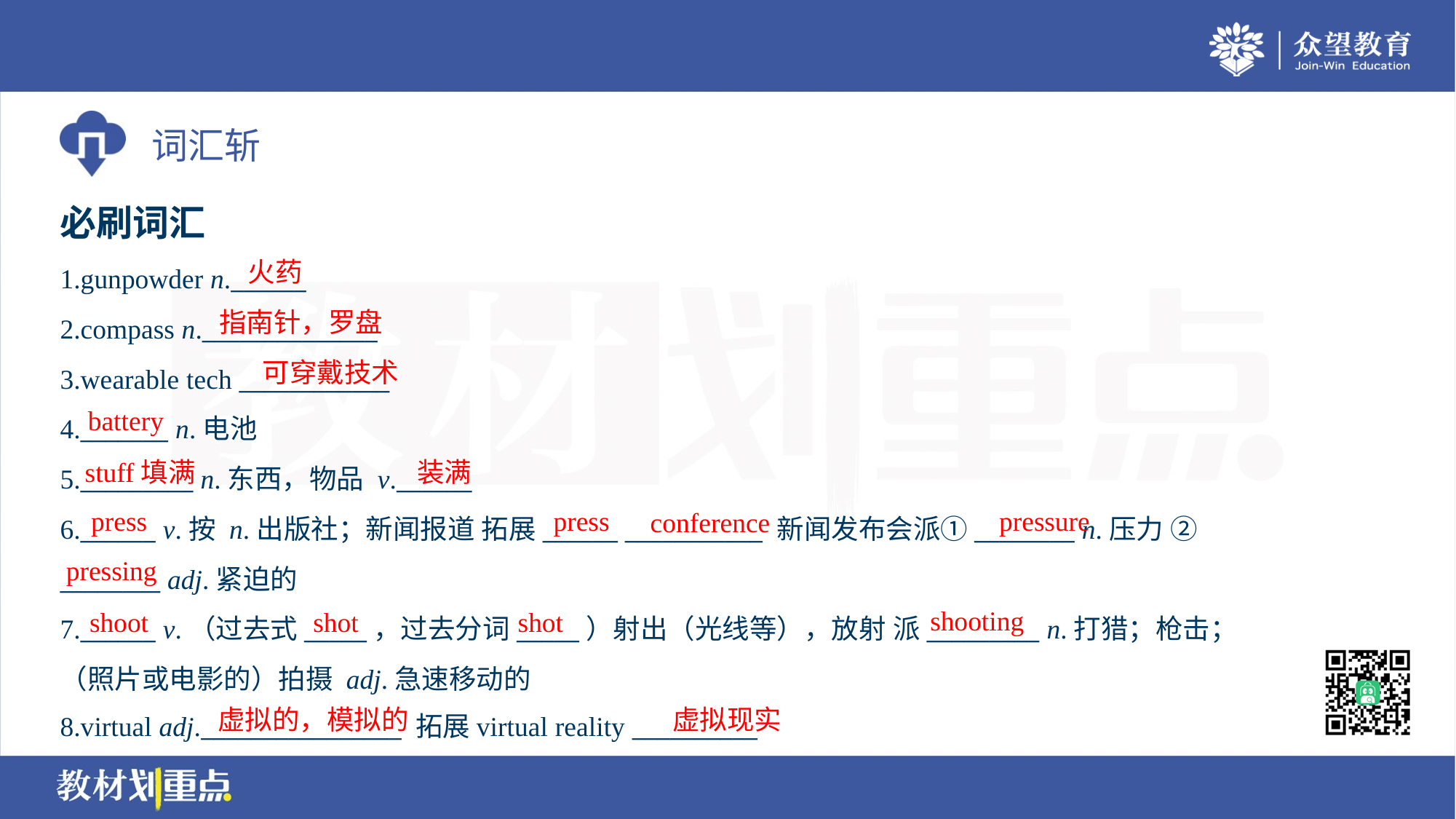

必刷词汇
火药
1.gunpowder n.______
2.compass n.______________
3.wearable tech ____________
4._______ n.电池
5._________ n.东西，物品 v.______
6.______ v.按 n.出版社；新闻报道 拓展______ ___________ 新闻发布会派①________ n.压力 ②
________ adj.紧迫的
7.______ v.（过去式_____，过去分词_____）射出（光线等），放射 派_________ n.打猎；枪击；
（照片或电影的）拍摄 adj.急速移动的
8.virtual adj.________________ 拓展virtual reality __________
指南针，罗盘
可穿戴技术
battery
stuff填满
装满
press
press
pressure
conference
pressing
shooting
shoot
shot
shot
虚拟的，模拟的
虚拟现实